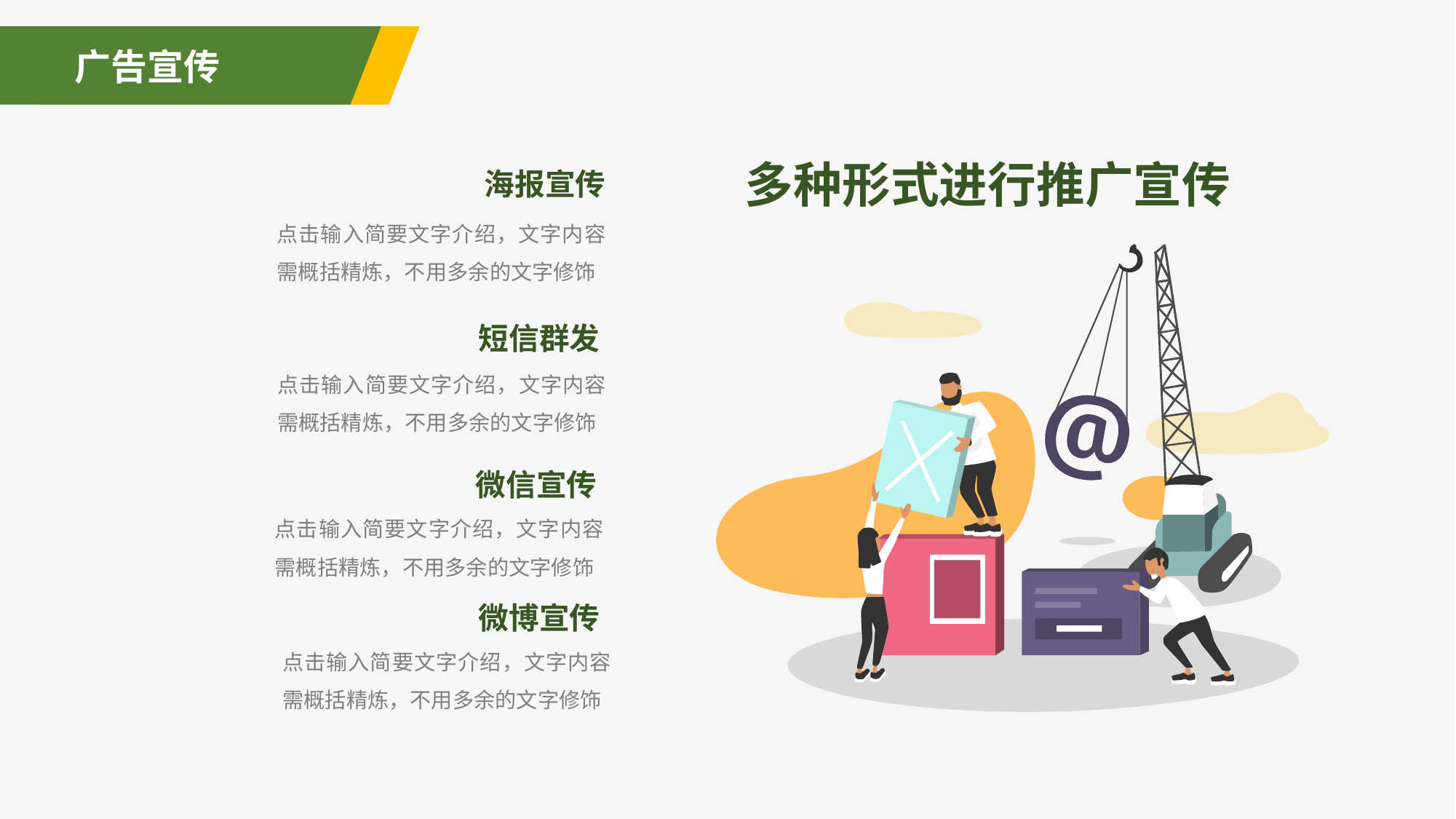

广告宣传
多种形式进行推广宣传
海报宣传
点击输入简要文字介绍，文字内容需概括精炼，不用多余的文字修饰

短信群发
点击输入简要文字介绍，文字内容需概括精炼，不用多余的文字修饰
微信宣传
点击输入简要文字介绍，文字内容需概括精炼，不用多余的文字修饰
微博宣传
点击输入简要文字介绍，文字内容需概括精炼，不用多余的文字修饰